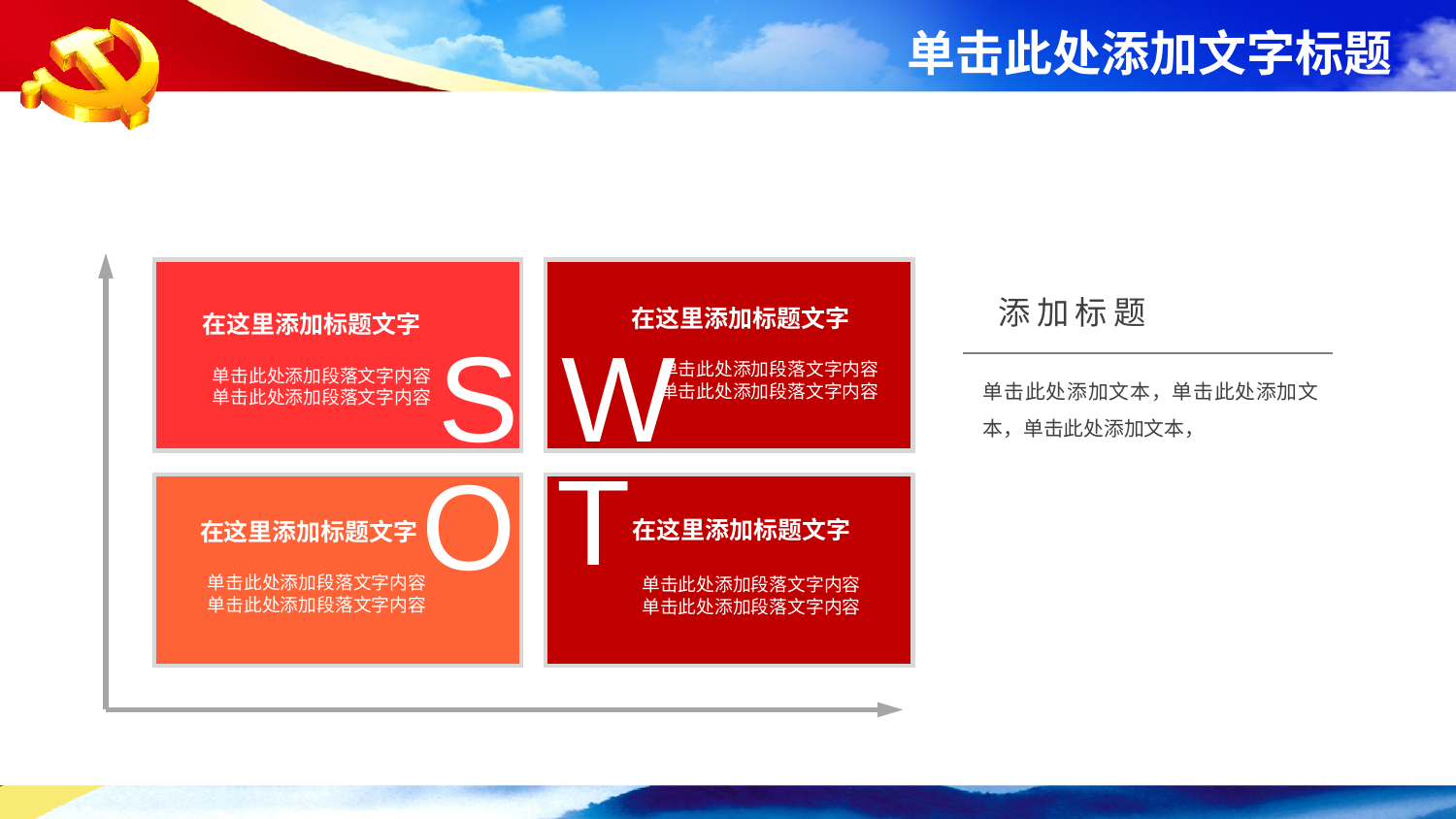

在这里添加标题文字
S
 单击此处添加段落文字内容
 单击此处添加段落文字内容

在这里添加标题文字
W
 单击此处添加段落文字内容
 单击此处添加段落文字内容

添加标题
单击此处添加文本，单击此处添加文本，单击此处添加文本，
T

在这里添加标题文字
 单击此处添加段落文字内容
 单击此处添加段落文字内容

O

在这里添加标题文字
 单击此处添加段落文字内容
 单击此处添加段落文字内容